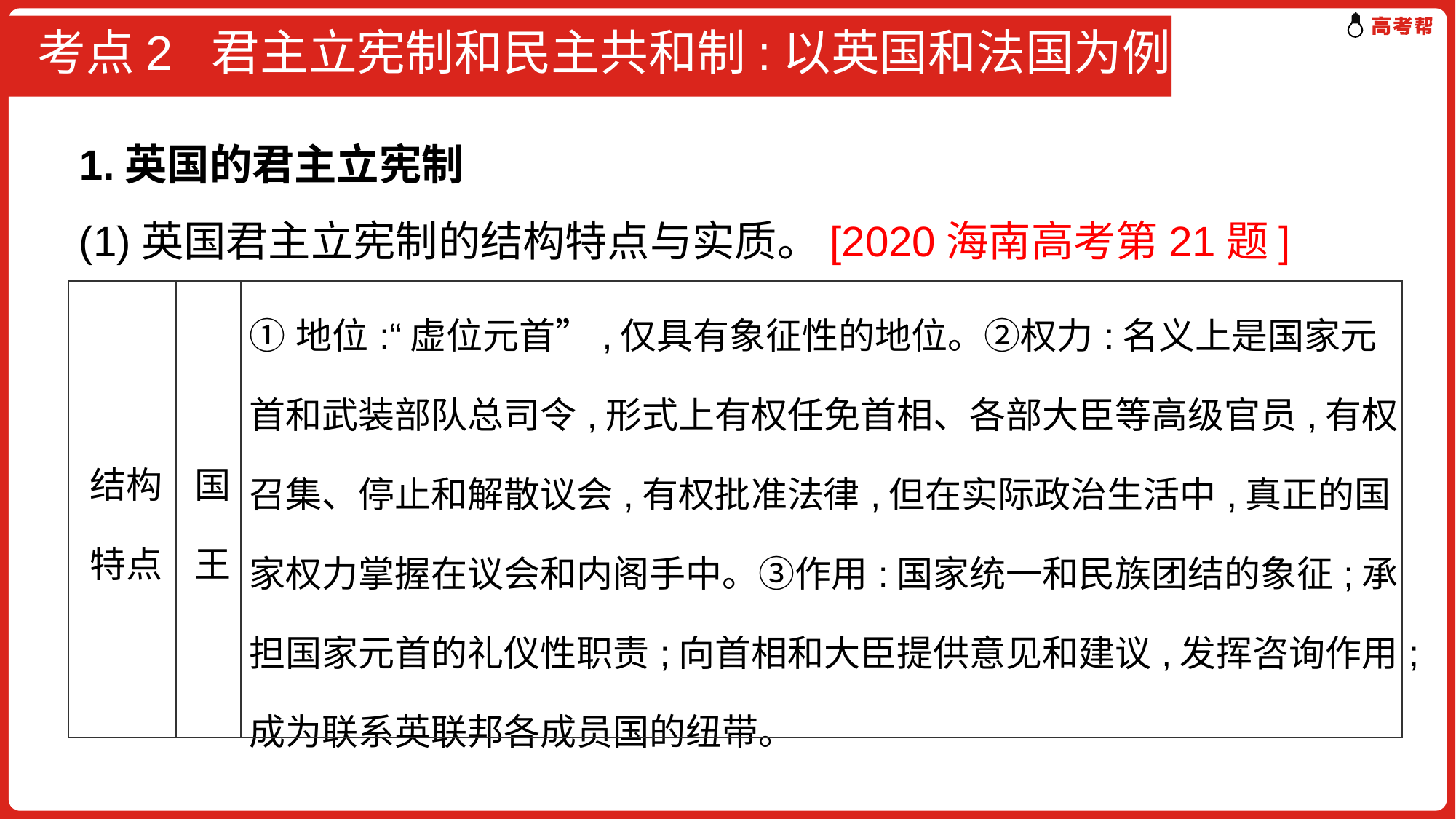

# 考点2  君主立宪制和民主共和制:以英国和法国为例
1.英国的君主立宪制
(1)英国君主立宪制的结构特点与实质。[2020海南高考第21题]
| 结构特点 | 国王 | ①地位:“虚位元首”,仅具有象征性的地位。②权力:名义上是国家元首和武装部队总司令,形式上有权任免首相、各部大臣等高级官员,有权召集、停止和解散议会,有权批准法律,但在实际政治生活中,真正的国家权力掌握在议会和内阁手中。③作用:国家统一和民族团结的象征;承担国家元首的礼仪性职责;向首相和大臣提供意见和建议,发挥咨询作用;成为联系英联邦各成员国的纽带。 |
| --- | --- | --- |